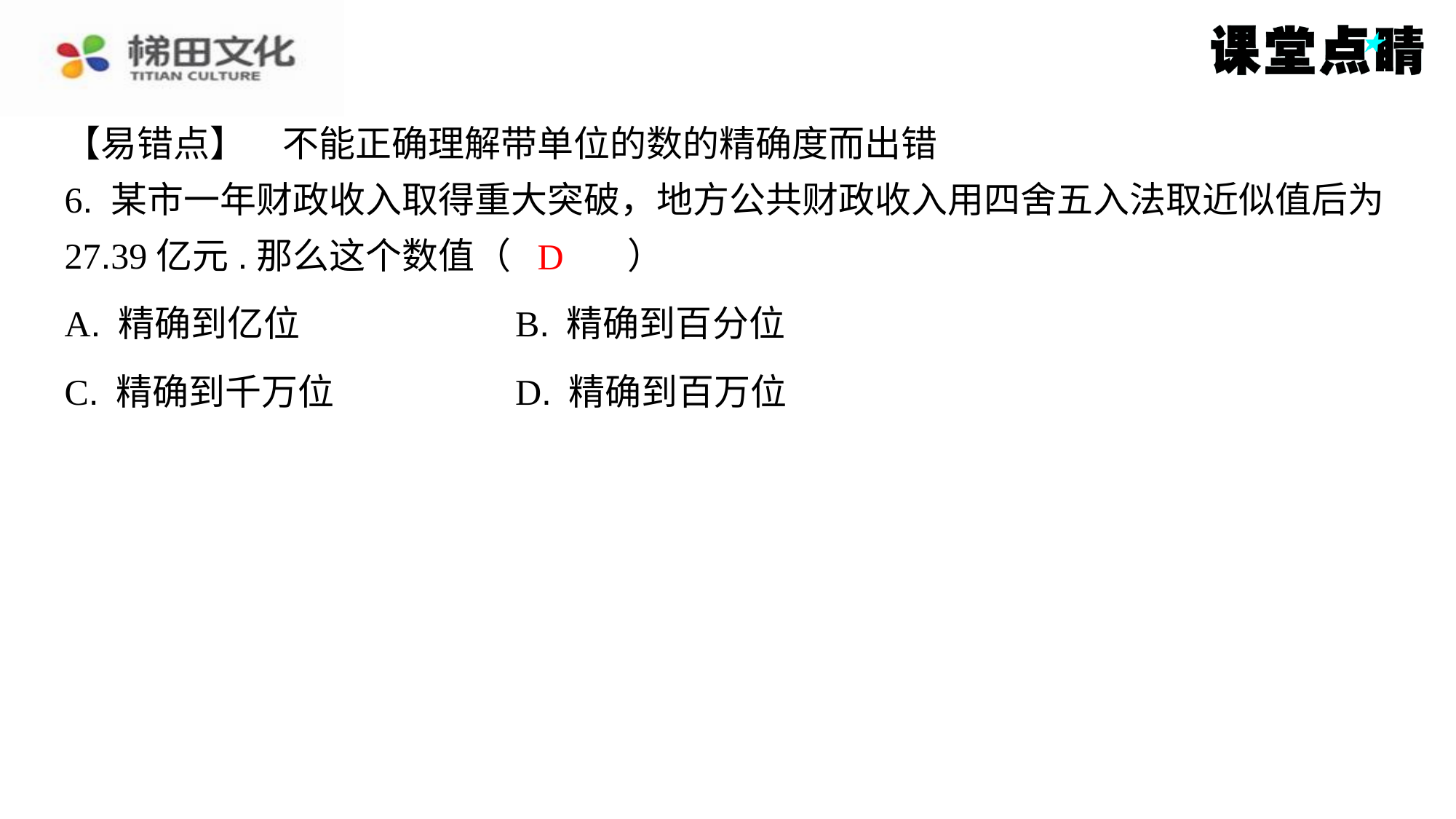

【易错点】　不能正确理解带单位的数的精确度而出错
6. 某市一年财政收入取得重大突破，地方公共财政收入用四舍五入法取近似值后为
27.39亿元.那么这个数值（　D　）
D
| A. 精确到亿位 | B. 精确到百分位 |
| --- | --- |
| C. 精确到千万位 | D. 精确到百万位 |